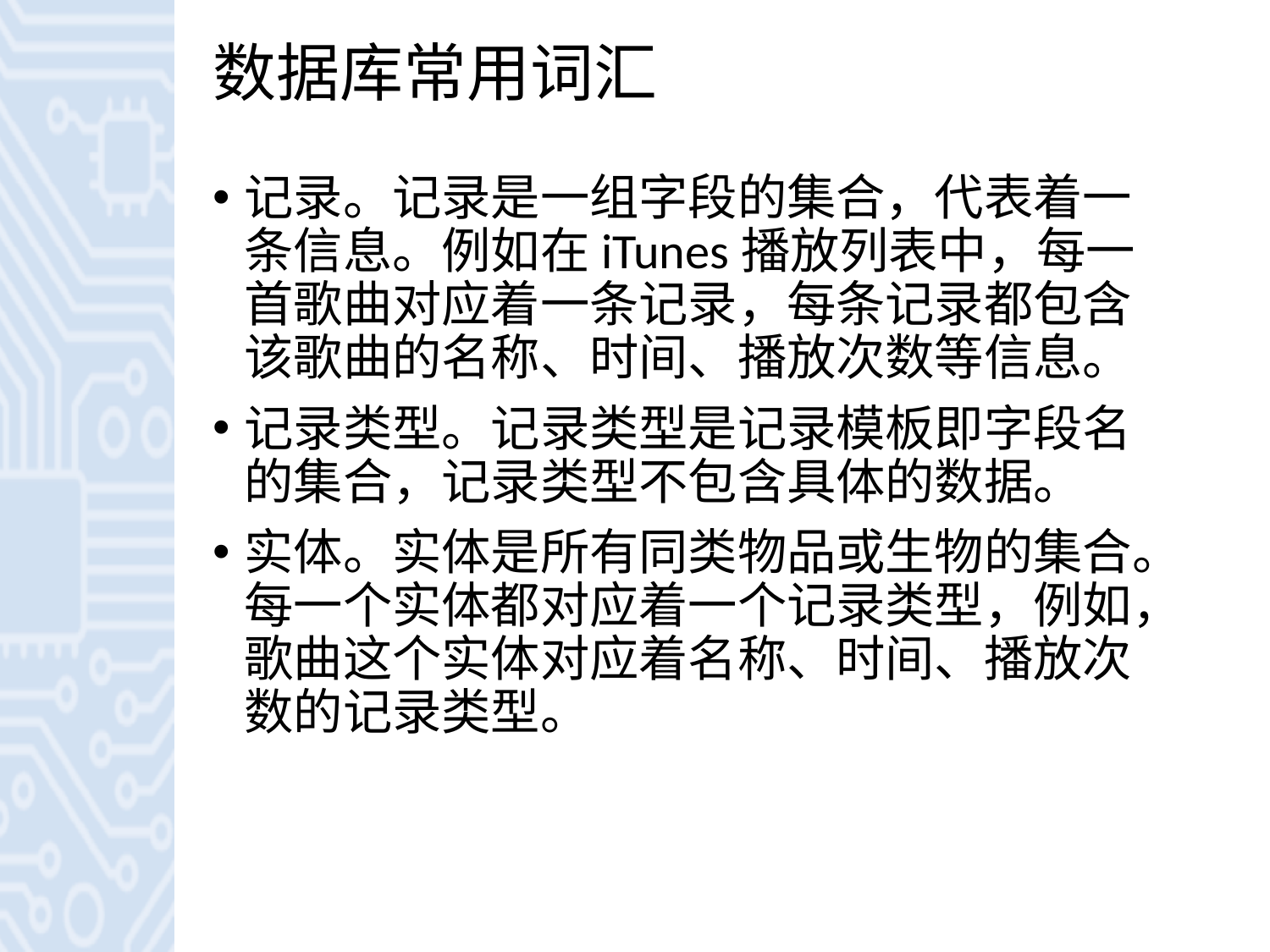

# 数据库常用词汇
记录。记录是一组字段的集合，代表着一条信息。例如在iTunes播放列表中，每一首歌曲对应着一条记录，每条记录都包含该歌曲的名称、时间、播放次数等信息。
记录类型。记录类型是记录模板即字段名的集合，记录类型不包含具体的数据。
实体。实体是所有同类物品或生物的集合。每一个实体都对应着一个记录类型，例如，歌曲这个实体对应着名称、时间、播放次数的记录类型。